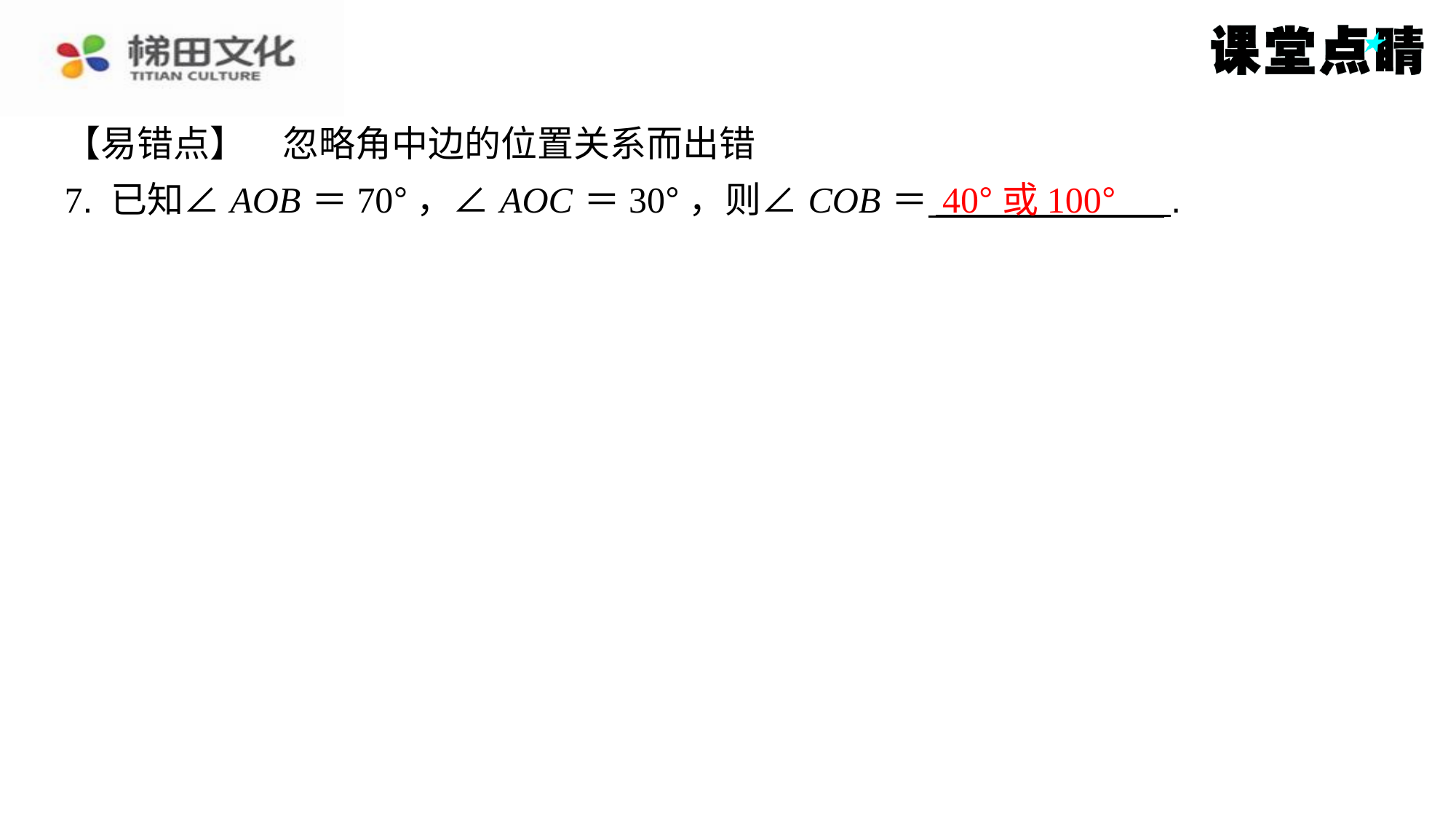

【易错点】　忽略角中边的位置关系而出错
7. 已知∠ AOB ＝70°，∠ AOC ＝30°，则∠ COB ＝                                    ⁠.
40°或100°